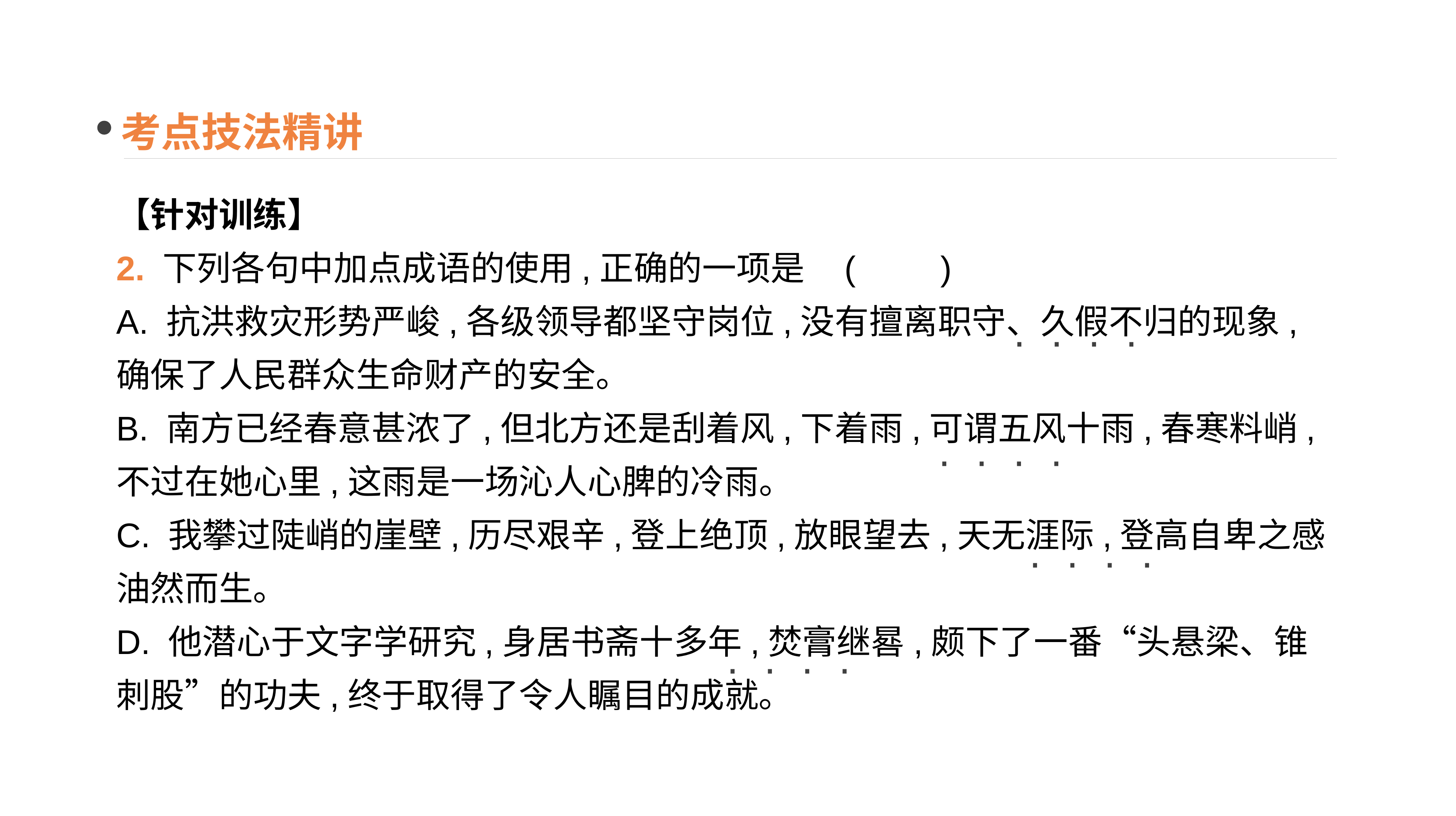

考点技法精讲

【针对训练】
2. 下列各句中加点成语的使用,正确的一项是	(　　)
A. 抗洪救灾形势严峻,各级领导都坚守岗位,没有擅离职守、久假不归的现象,确保了人民群众生命财产的安全。
B. 南方已经春意甚浓了,但北方还是刮着风,下着雨,可谓五风十雨,春寒料峭,不过在她心里,这雨是一场沁人心脾的冷雨。
C. 我攀过陡峭的崖壁,历尽艰辛,登上绝顶,放眼望去,天无涯际,登高自卑之感油然而生。
D. 他潜心于文字学研究,身居书斋十多年,焚膏继晷,颇下了一番“头悬梁、锥刺股”的功夫,终于取得了令人瞩目的成就。
·  ·  ·  ·
·  ·  ·  ·
·  ·  ·  ·
·  ·  ·  ·